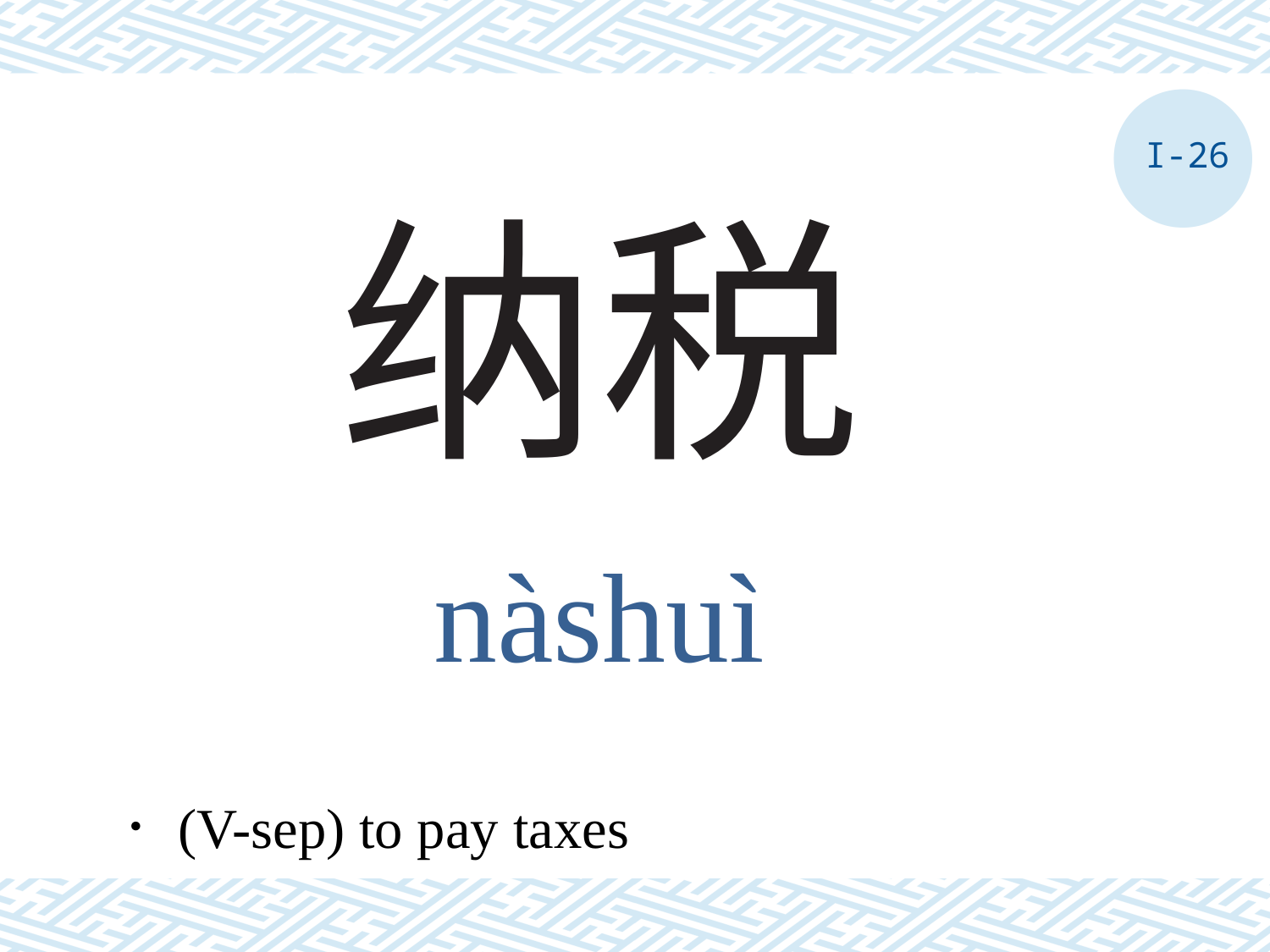

I-26

# 纳税
nàshuì
．(V-sep) to pay taxes